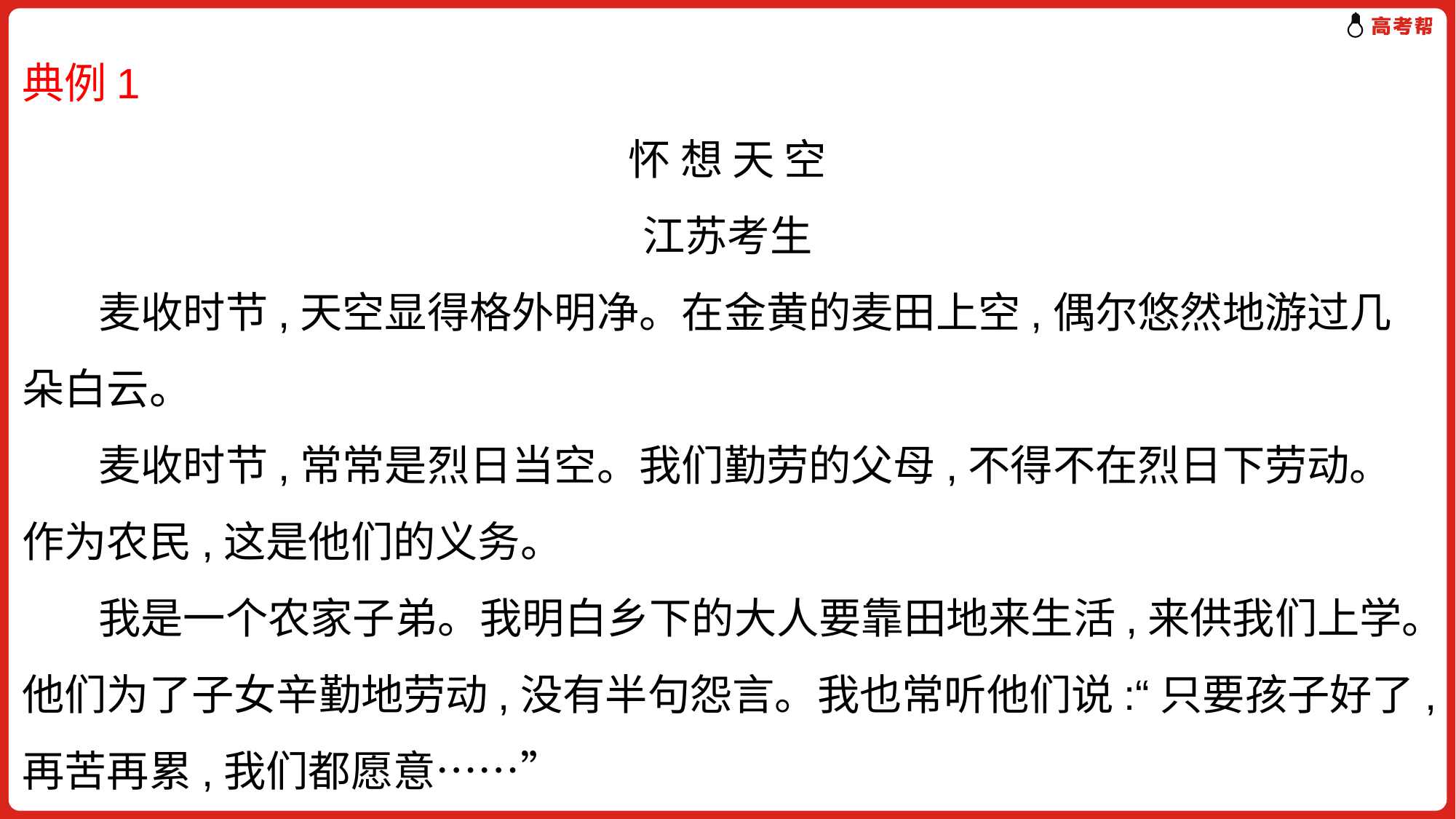

典例1
怀 想 天 空
江苏考生
       麦收时节,天空显得格外明净。在金黄的麦田上空,偶尔悠然地游过几朵白云。
       麦收时节,常常是烈日当空。我们勤劳的父母,不得不在烈日下劳动。作为农民,这是他们的义务。
       我是一个农家子弟。我明白乡下的大人要靠田地来生活,来供我们上学。他们为了子女辛勤地劳动,没有半句怨言。我也常听他们说:“只要孩子好了,再苦再累,我们都愿意……”